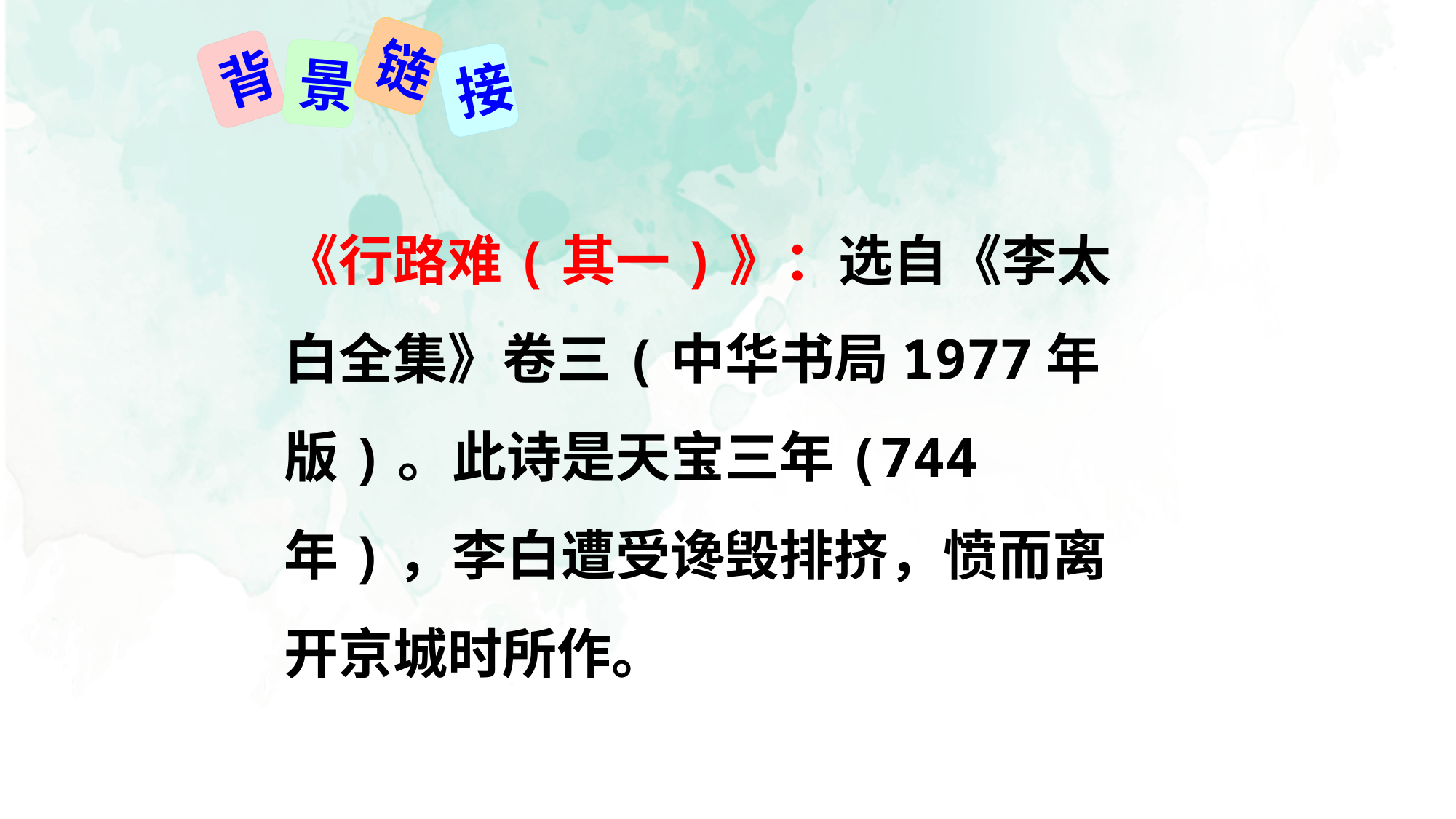

链
背
景
接
《行路难(其一)》：选自《李太白全集》卷三(中华书局1977年版)。此诗是天宝三年(744年)，李白遭受谗毁排挤，愤而离开京城时所作。